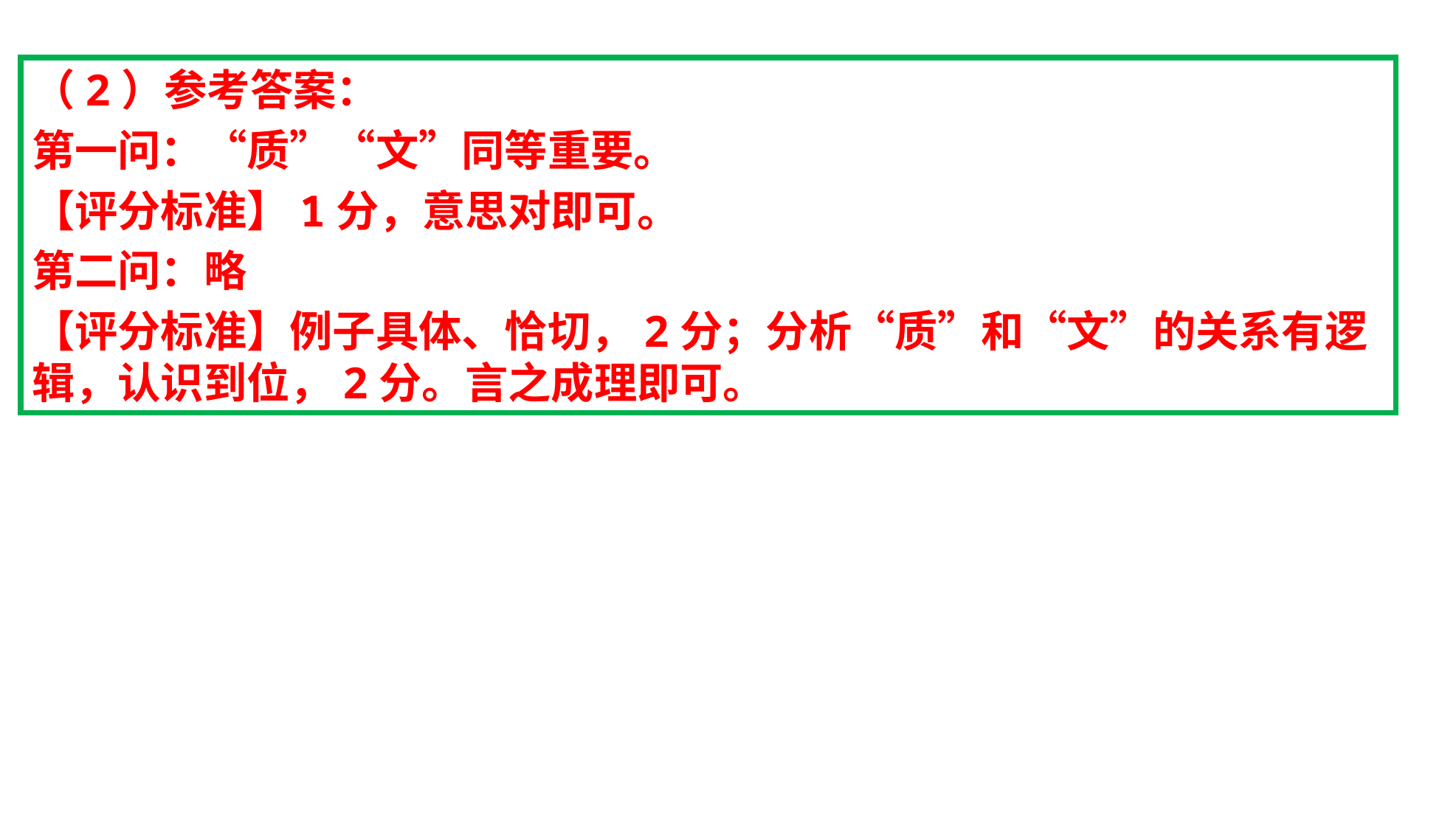

（2）参考答案：
第一问：“质”“文”同等重要。
【评分标准】1分，意思对即可。
第二问：略
【评分标准】例子具体、恰切，2分；分析“质”和“文”的关系有逻辑，认识到位，2分。言之成理即可。